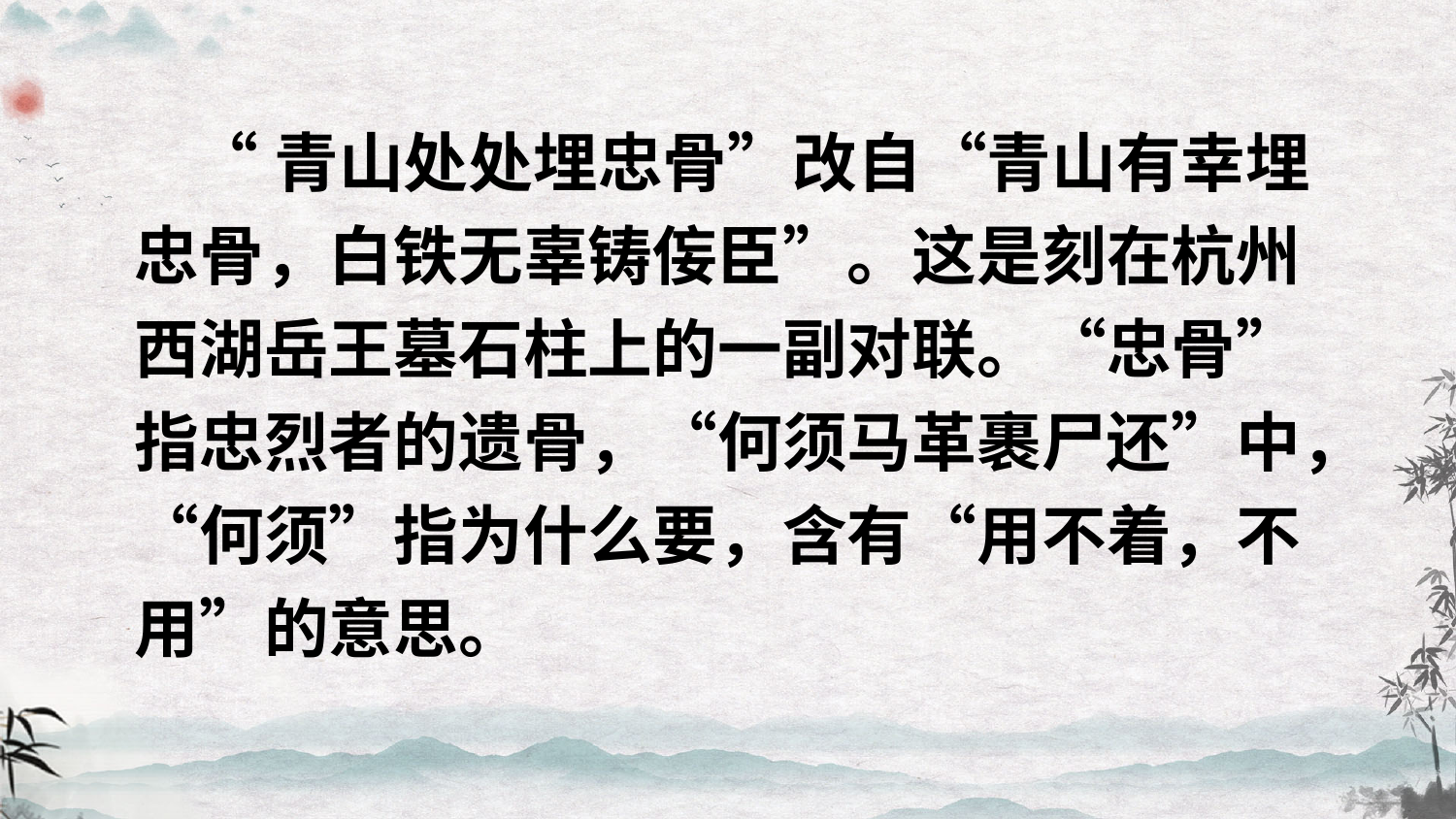

“青山处处埋忠骨”改自“青山有幸埋忠骨，白铁无辜铸侫臣”。这是刻在杭州西湖岳王墓石柱上的一副对联。“忠骨”指忠烈者的遗骨，“何须马革裹尸还”中，“何须”指为什么要，含有“用不着，不用”的意思。